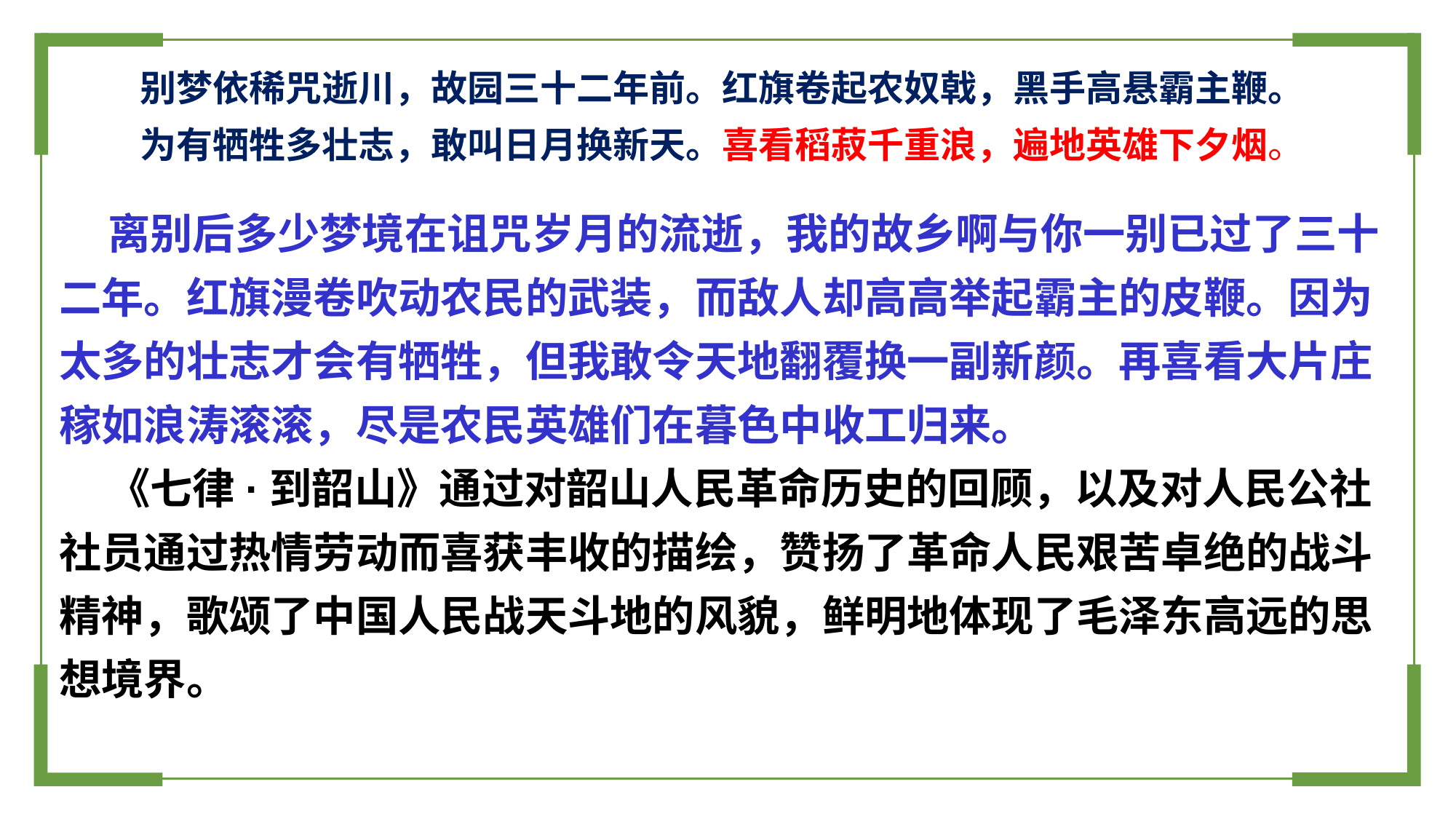

别梦依稀咒逝川，故园三十二年前。红旗卷起农奴戟，黑手高悬霸主鞭。
为有牺牲多壮志，敢叫日月换新天。喜看稻菽千重浪，遍地英雄下夕烟。
    离别后多少梦境在诅咒岁月的流逝，我的故乡啊与你一别已过了三十二年。红旗漫卷吹动农民的武装，而敌人却高高举起霸主的皮鞭。因为太多的壮志才会有牺牲，但我敢令天地翻覆换一副新颜。再喜看大片庄稼如浪涛滚滚，尽是农民英雄们在暮色中收工归来。
    《七律·到韶山》通过对韶山人民革命历史的回顾，以及对人民公社社员通过热情劳动而喜获丰收的描绘，赞扬了革命人民艰苦卓绝的战斗精神，歌颂了中国人民战天斗地的风貌，鲜明地体现了毛泽东高远的思想境界。